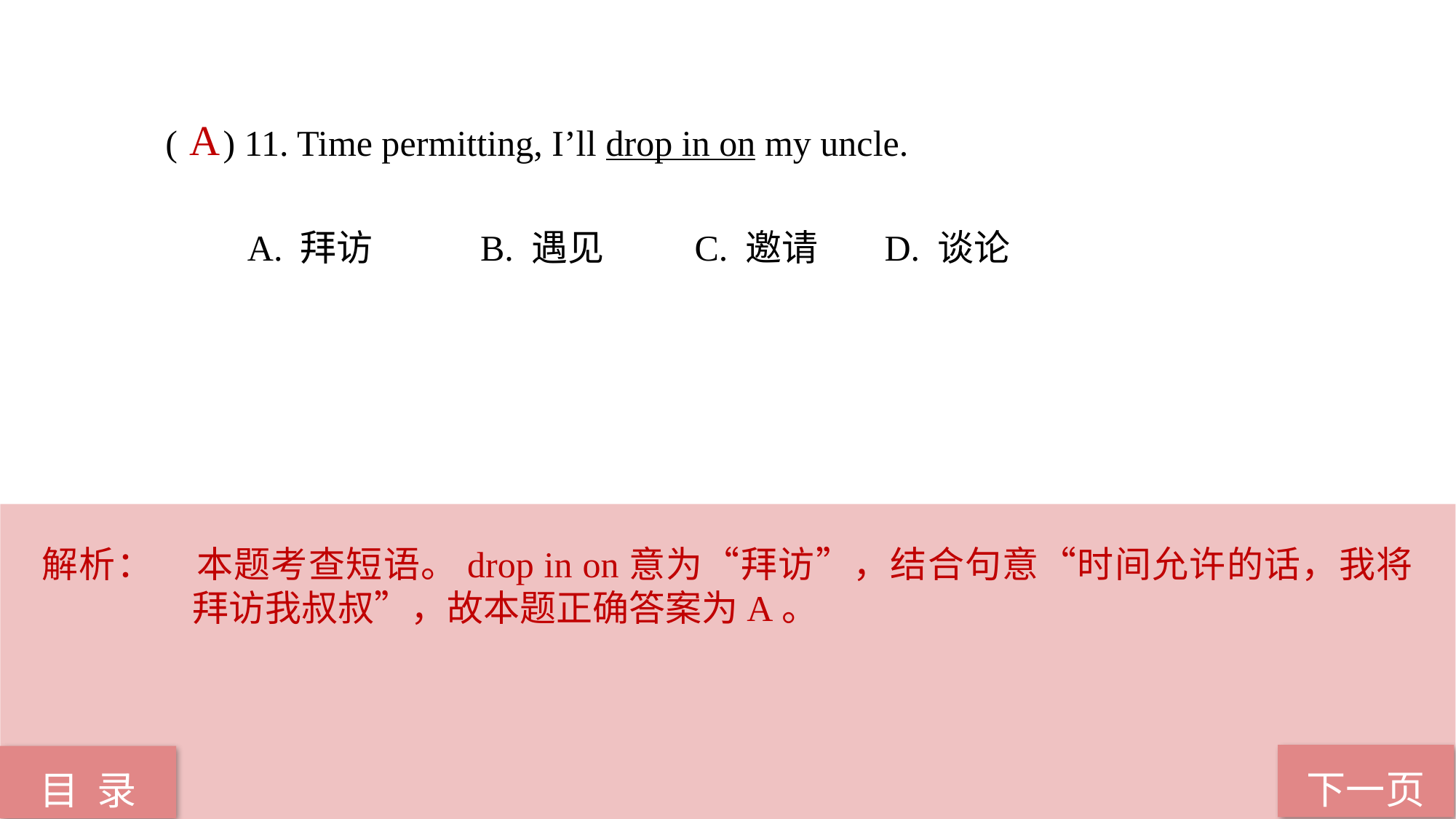

(     ) 11. Time permitting, I’ll drop in on my uncle.

         A. 拜访            B. 遇见          C. 邀请       D. 谈论
A
解析：	本题考查短语。drop in on意为“拜访”，结合句意“时间允许的话，我将拜访我叔叔”，故本题正确答案为A。